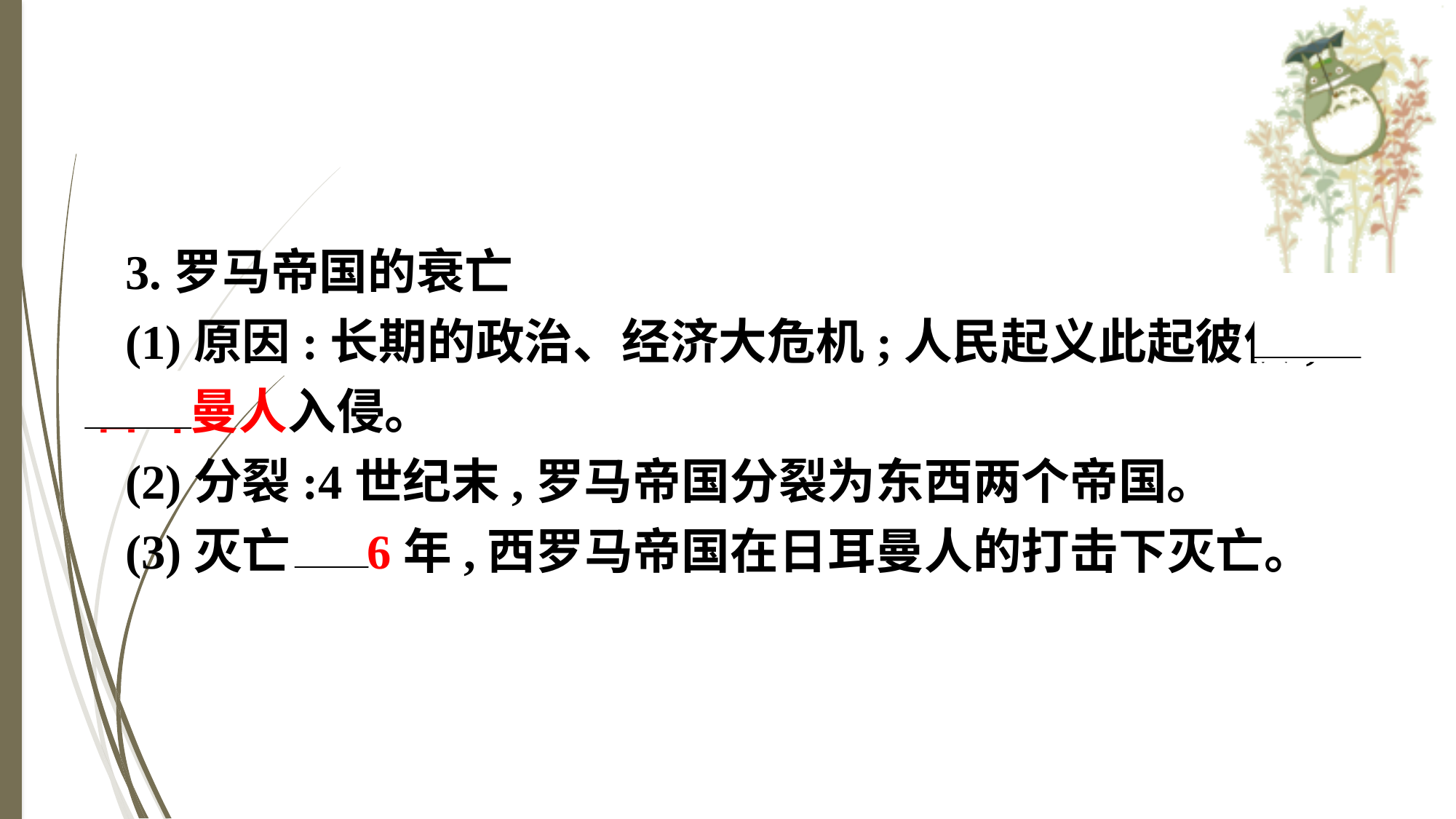

3.罗马帝国的衰亡
(1)原因:长期的政治、经济大危机;人民起义此起彼伏;日耳曼人入侵。
(2)分裂:4世纪末,罗马帝国分裂为东西两个帝国。
(3)灭亡:476年,西罗马帝国在日耳曼人的打击下灭亡。